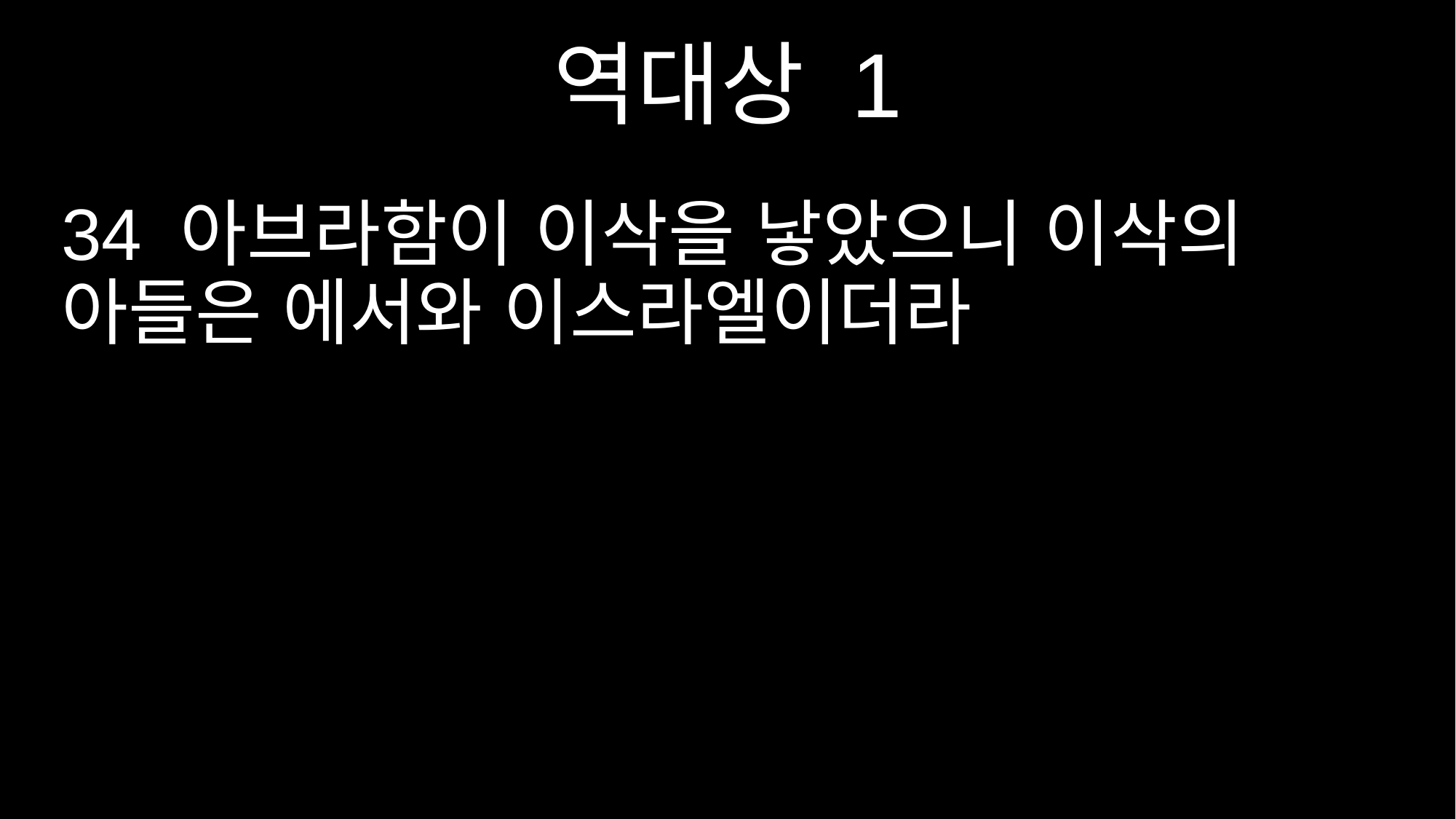

역대상 1
34 아브라함이 이삭을 낳았으니 이삭의 아들은 에서와 이스라엘이더라